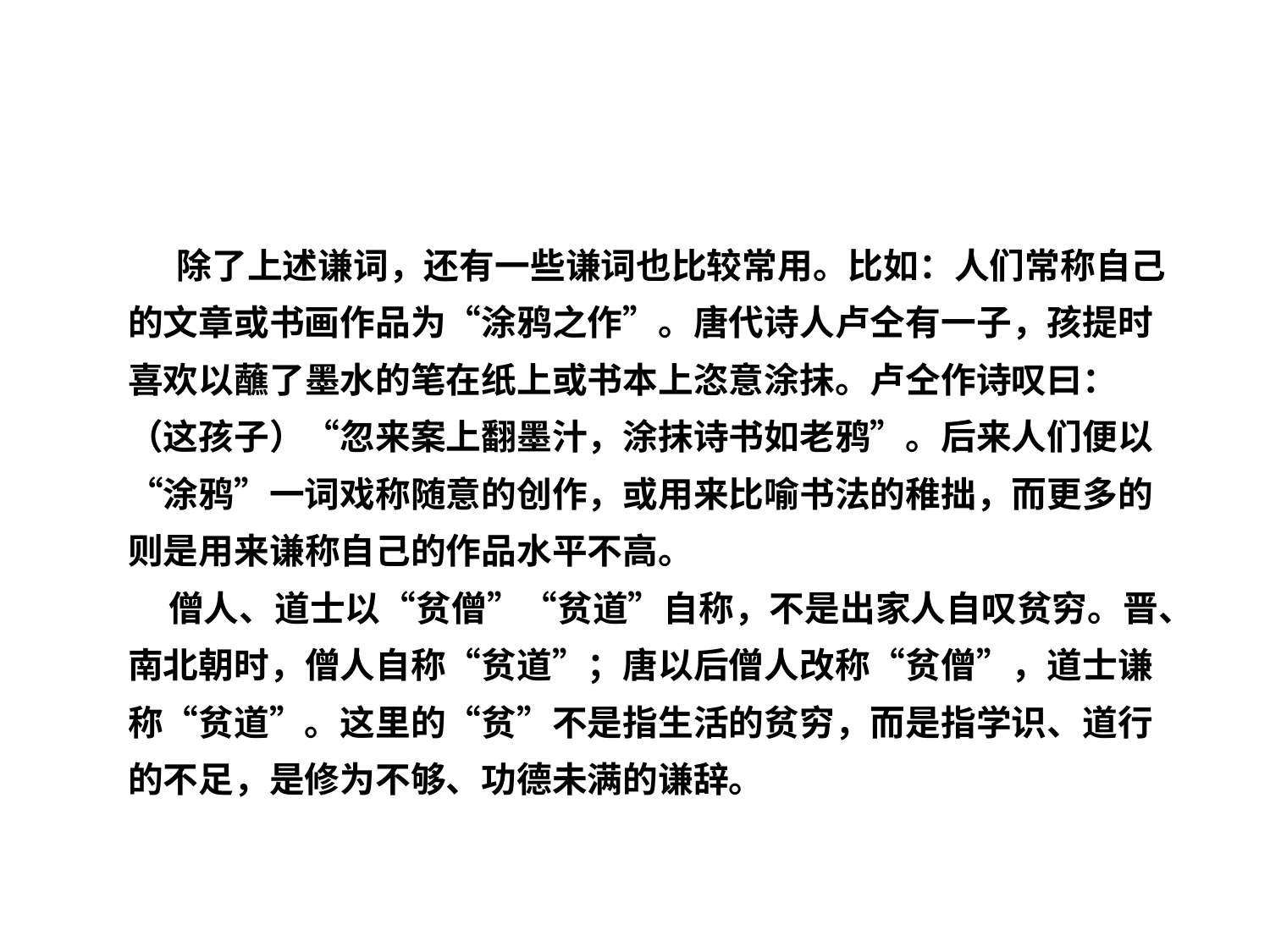

除了上述谦词，还有一些谦词也比较常用。比如：人们常称自己的文章或书画作品为“涂鸦之作”。唐代诗人卢仝有一子，孩提时喜欢以蘸了墨水的笔在纸上或书本上恣意涂抹。卢仝作诗叹曰：（这孩子）“忽来案上翻墨汁，涂抹诗书如老鸦”。后来人们便以“涂鸦”一词戏称随意的创作，或用来比喻书法的稚拙，而更多的则是用来谦称自己的作品水平不高。
    僧人、道士以“贫僧”“贫道”自称，不是出家人自叹贫穷。晋、南北朝时，僧人自称“贫道”；唐以后僧人改称“贫僧”，道士谦称“贫道”。这里的“贫”不是指生活的贫穷，而是指学识、道行的不足，是修为不够、功德未满的谦辞。